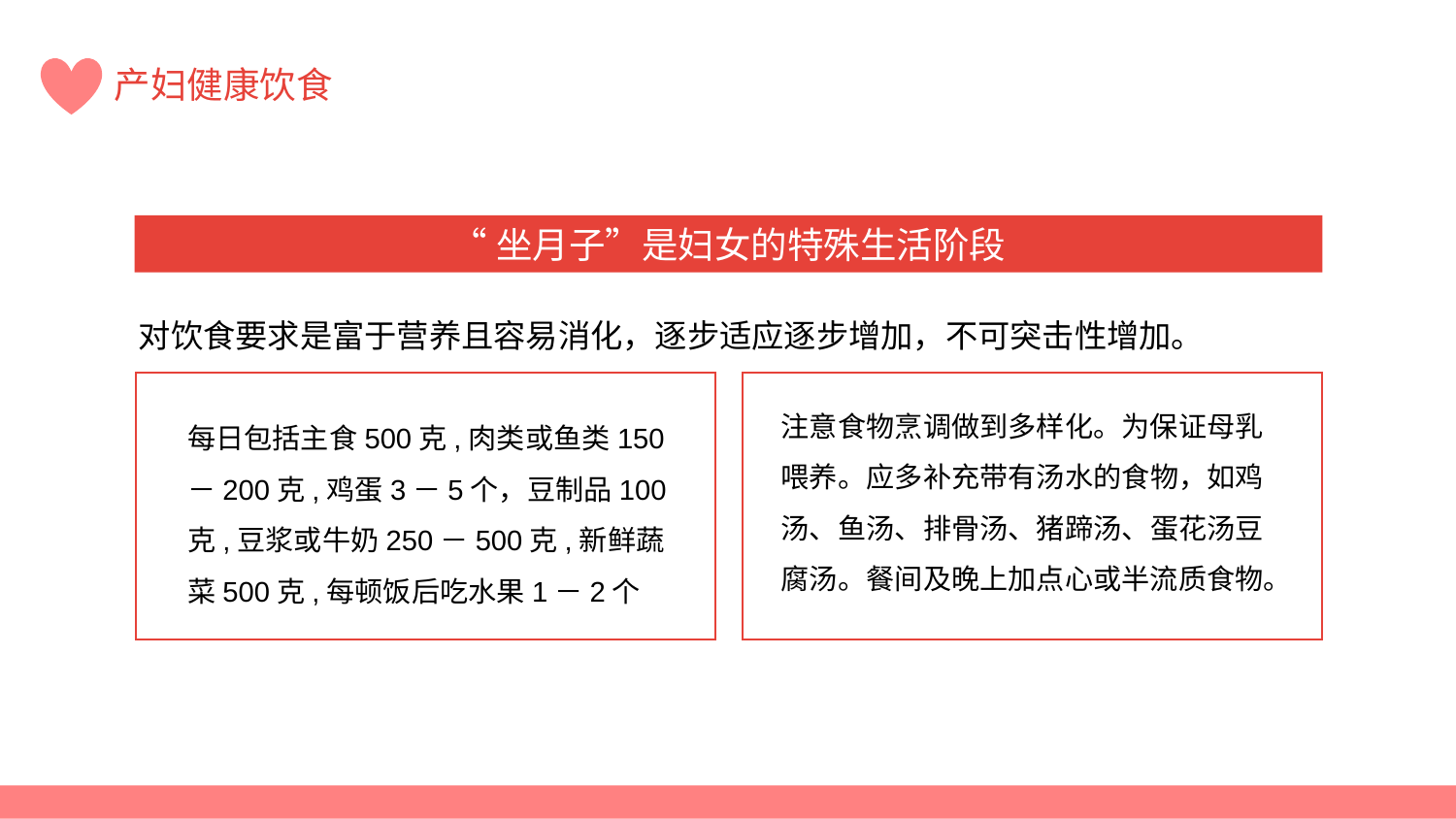

“坐月子”是妇女的特殊生活阶段
对饮食要求是富于营养且容易消化，逐步适应逐步增加，不可突击性增加。

每日包括主食500克,肉类或鱼类150－200克,鸡蛋3－5个，豆制品100克,豆浆或牛奶250－500克,新鲜蔬菜500克,每顿饭后吃水果1－2个

注意食物烹调做到多样化。为保证母乳喂养。应多补充带有汤水的食物，如鸡汤、鱼汤、排骨汤、猪蹄汤、蛋花汤豆腐汤。餐间及晚上加点心或半流质食物。